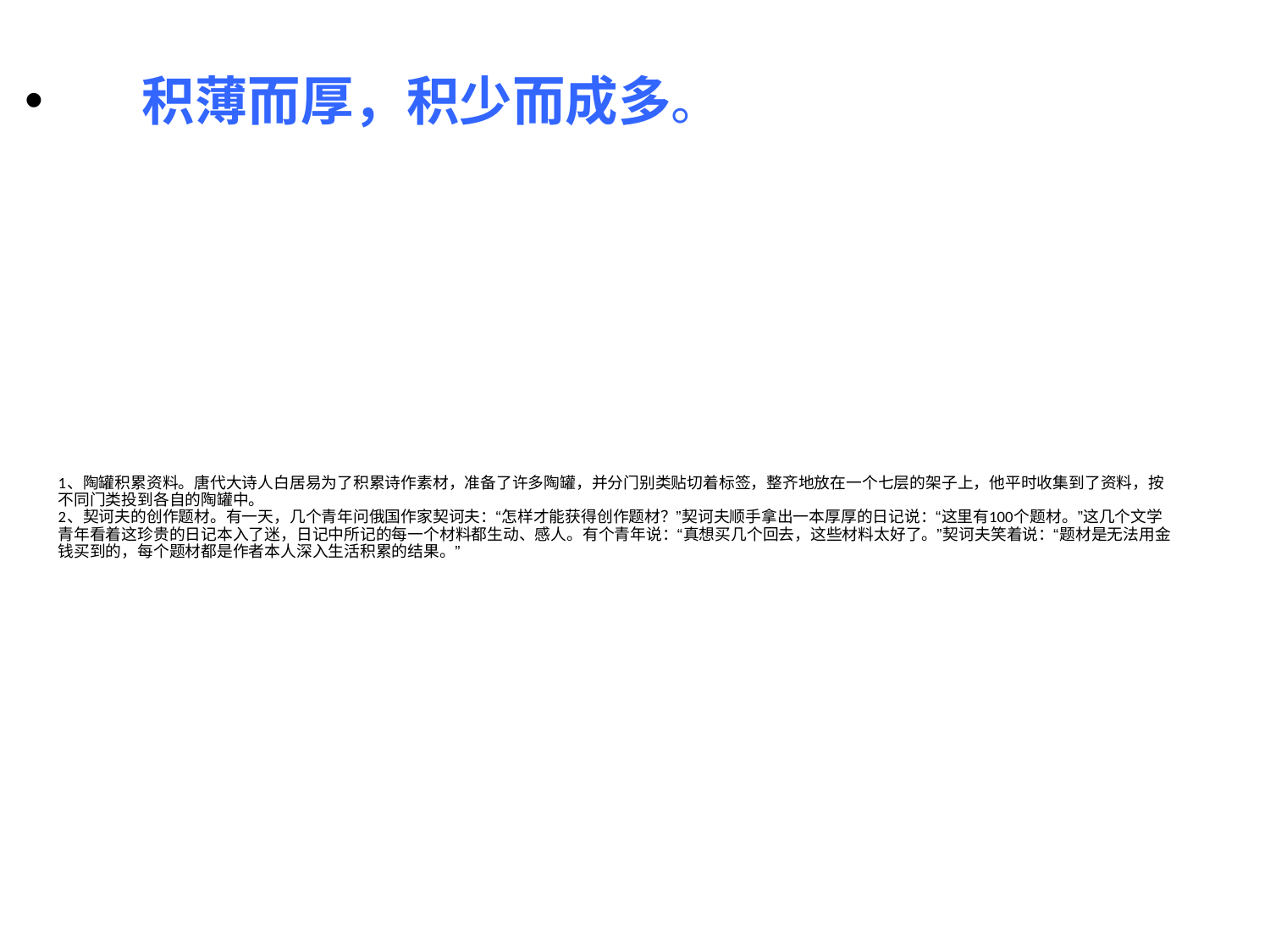

积薄而厚，积少而成多。
# 1、陶罐积累资料。唐代大诗人白居易为了积累诗作素材，准备了许多陶罐，并分门别类贴切着标签，整齐地放在一个七层的架子上，他平时收集到了资料，按不同门类投到各自的陶罐中。 2、契诃夫的创作题材。有一天，几个青年问俄国作家契诃夫：“怎样才能获得创作题材？”契诃夫顺手拿出一本厚厚的日记说：“这里有100个题材。”这几个文学青年看着这珍贵的日记本入了迷，日记中所记的每一个材料都生动、感人。有个青年说：“真想买几个回去，这些材料太好了。”契诃夫笑着说：“题材是无法用金钱买到的，每个题材都是作者本人深入生活积累的结果。”